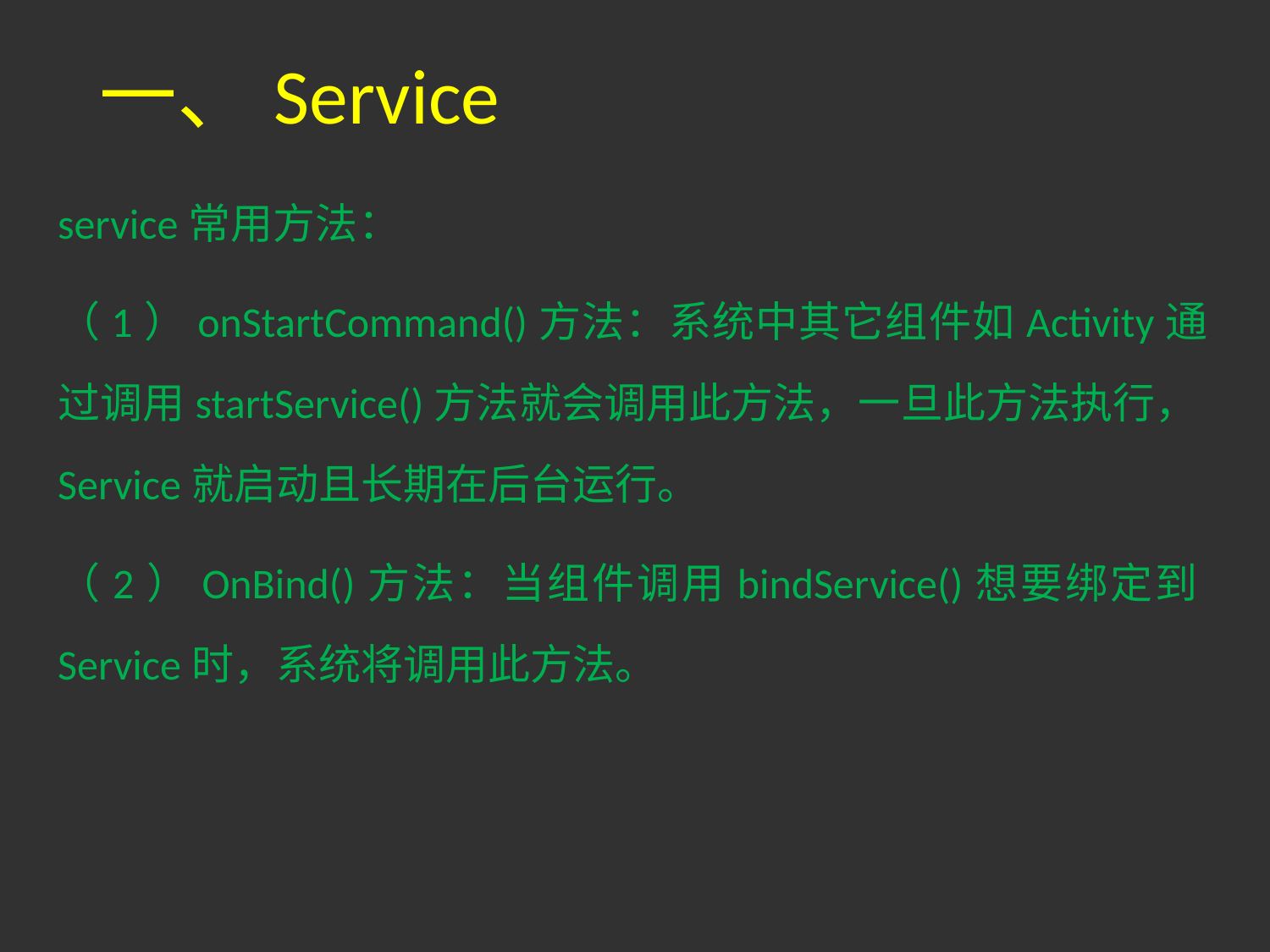

# 一、Service
service常用方法：
（1）onStartCommand()方法：系统中其它组件如Activity通过调用startService()方法就会调用此方法，一旦此方法执行，Service就启动且长期在后台运行。
（2）OnBind()方法：当组件调用bindService()想要绑定到Service时，系统将调用此方法。